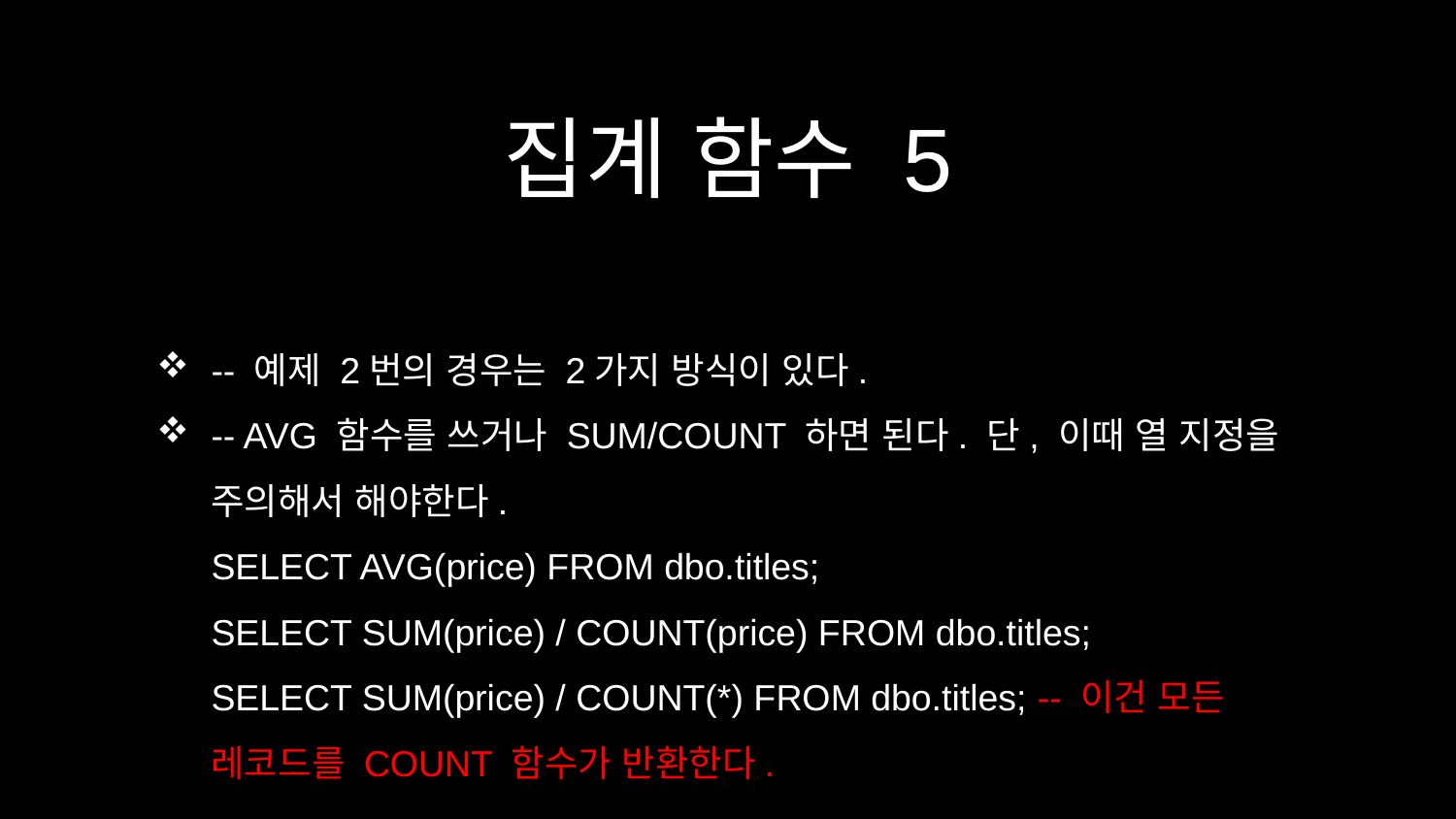

# 집계 함수 5
-- 예제 2번의 경우는 2가지 방식이 있다.
-- AVG 함수를 쓰거나 SUM/COUNT 하면 된다. 단, 이때 열 지정을 주의해서 해야한다.
SELECT AVG(price) FROM dbo.titles;
SELECT SUM(price) / COUNT(price) FROM dbo.titles;
SELECT SUM(price) / COUNT(*) FROM dbo.titles; -- 이건 모든 레코드를 COUNT 함수가 반환한다.